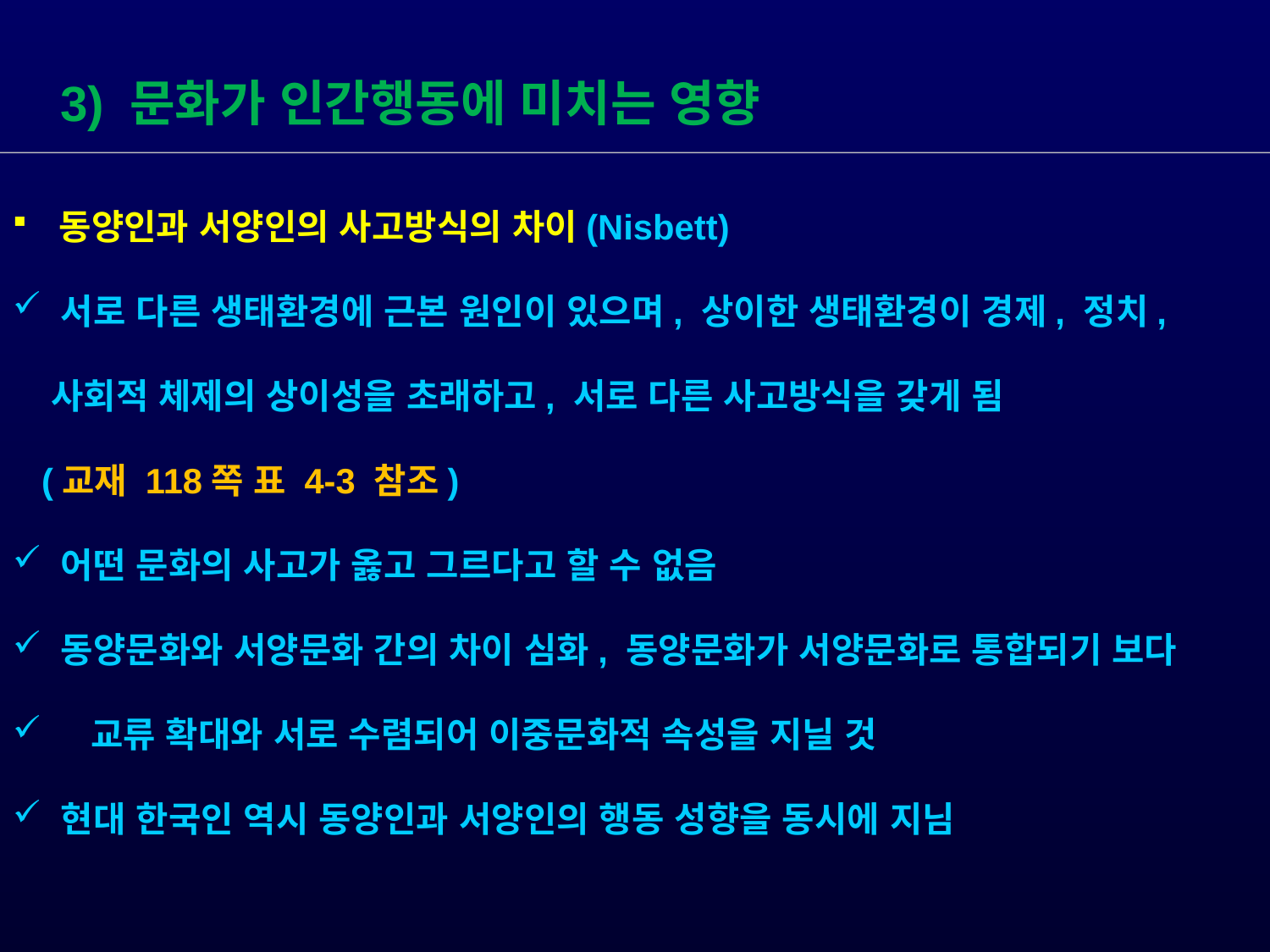

3) 문화가 인간행동에 미치는 영향

 동양인과 서양인의 사고방식의 차이(Nisbett)
 서로 다른 생태환경에 근본 원인이 있으며, 상이한 생태환경이 경제, 정치,
   사회적 체제의 상이성을 초래하고, 서로 다른 사고방식을 갖게 됨
   (교재 118쪽 표 4-3 참조)
 어떤 문화의 사고가 옳고 그르다고 할 수 없음
 동양문화와 서양문화 간의 차이 심화, 동양문화가 서양문화로 통합되기 보다
    교류 확대와 서로 수렴되어 이중문화적 속성을 지닐 것
 현대 한국인 역시 동양인과 서양인의 행동 성향을 동시에 지님